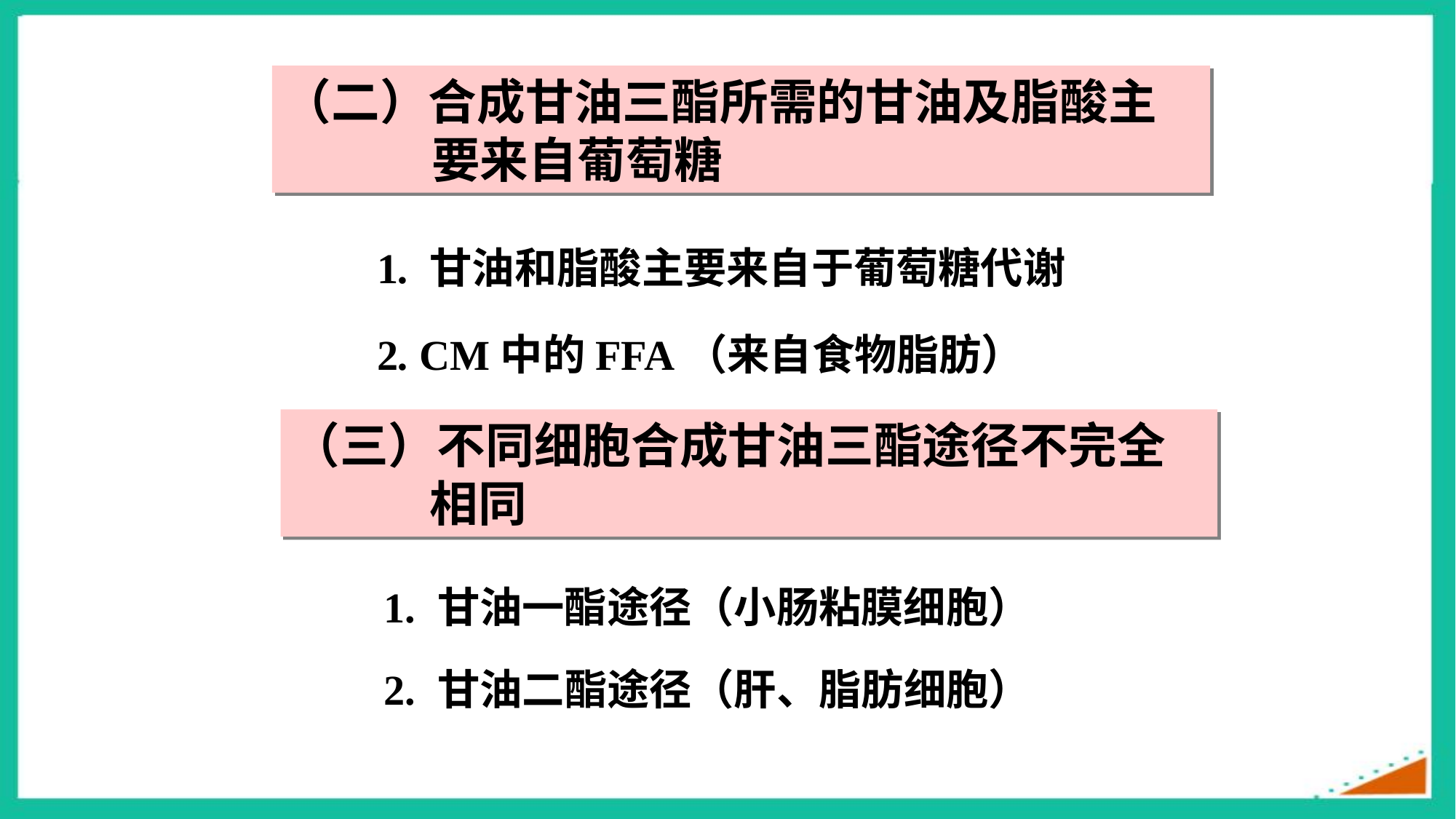

（二）合成甘油三酯所需的甘油及脂酸主要来自葡萄糖
1. 甘油和脂酸主要来自于葡萄糖代谢
2. CM中的FFA（来自食物脂肪）
（三）不同细胞合成甘油三酯途径不完全相同
1. 甘油一酯途径（小肠粘膜细胞）
2. 甘油二酯途径（肝、脂肪细胞）